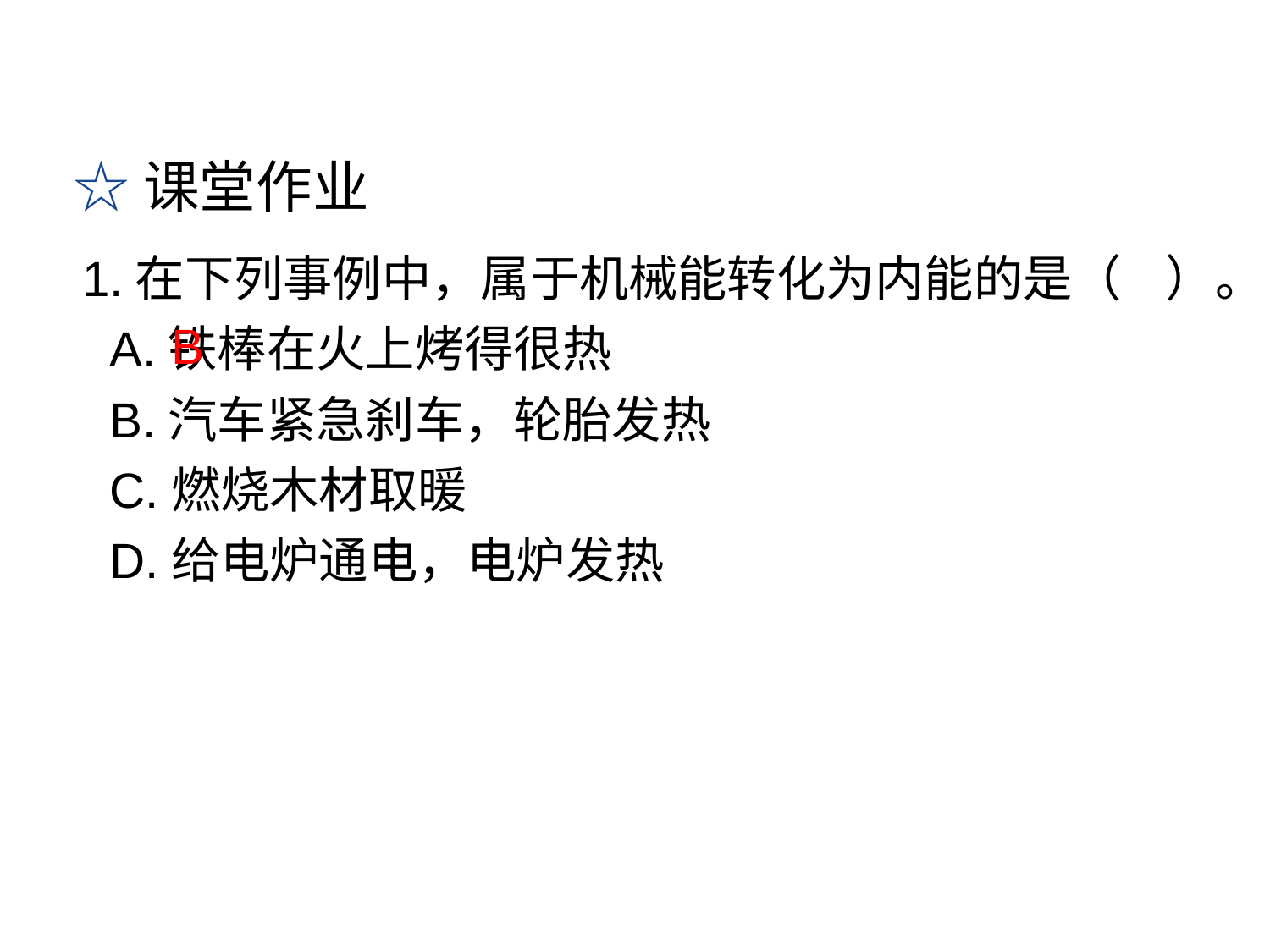

☆课堂作业
1.在下列事例中，属于机械能转化为内能的是（    ）。
  A.铁棒在火上烤得很热
  B.汽车紧急刹车，轮胎发热
  C.燃烧木材取暖
  D.给电炉通电，电炉发热
B